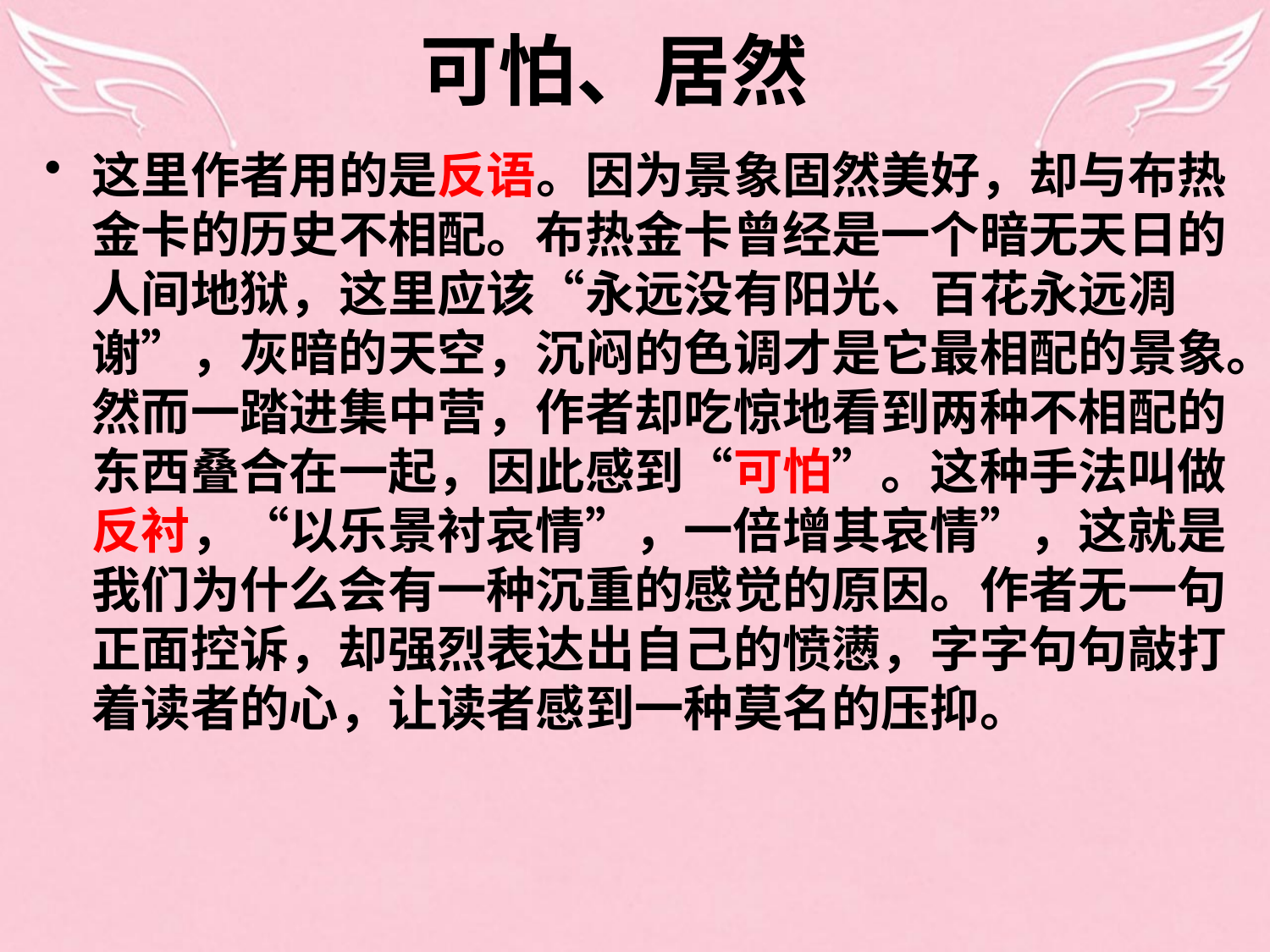

# 可怕、居然
这里作者用的是反语。因为景象固然美好，却与布热金卡的历史不相配。布热金卡曾经是一个暗无天日的人间地狱，这里应该“永远没有阳光、百花永远凋谢”，灰暗的天空，沉闷的色调才是它最相配的景象。然而一踏进集中营，作者却吃惊地看到两种不相配的东西叠合在一起，因此感到“可怕”。这种手法叫做反衬，“以乐景衬哀情”，一倍增其哀情”，这就是我们为什么会有一种沉重的感觉的原因。作者无一句正面控诉，却强烈表达出自己的愤懑，字字句句敲打着读者的心，让读者感到一种莫名的压抑。